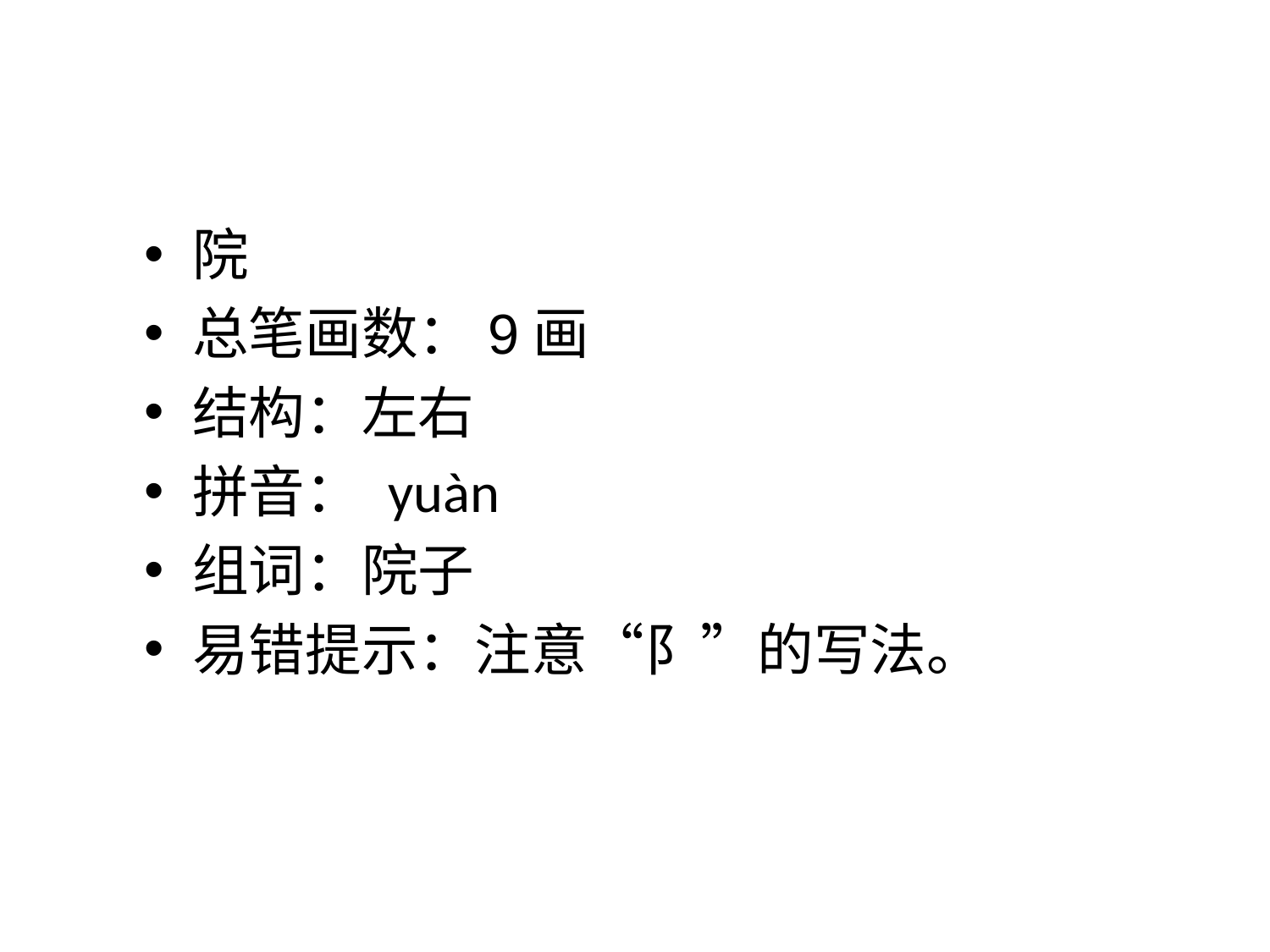

院
总笔画数：9画
结构：左右
拼音： yuàn
组词：院子
易错提示：注意“阝”的写法。